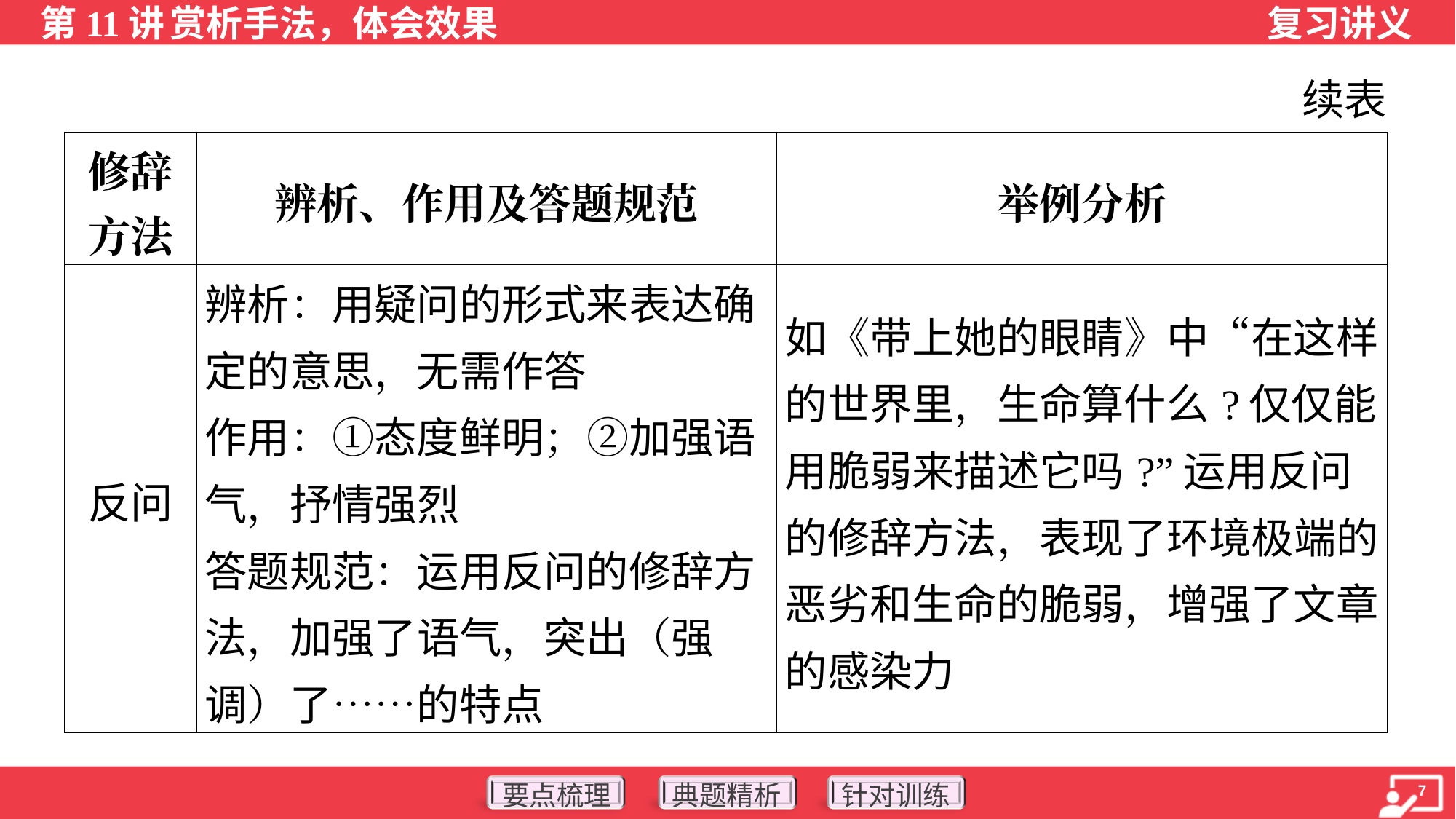

续表
| 修辞 方法 | 辨析、作用及答题规范 | 举例分析 |
| --- | --- | --- |
| 反问 | 辨析：用疑问的形式来表达确定的意思，无需作答 作用：①态度鲜明；②加强语气，抒情强烈 答题规范：运用反问的修辞方法，加强了语气，突出（强调）了……的特点 | 如《带上她的眼睛》中“在这样的世界里，生命算什么?仅仅能用脆弱来描述它吗?”运用反问的修辞方法，表现了环境极端的恶劣和生命的脆弱，增强了文章的感染力 |